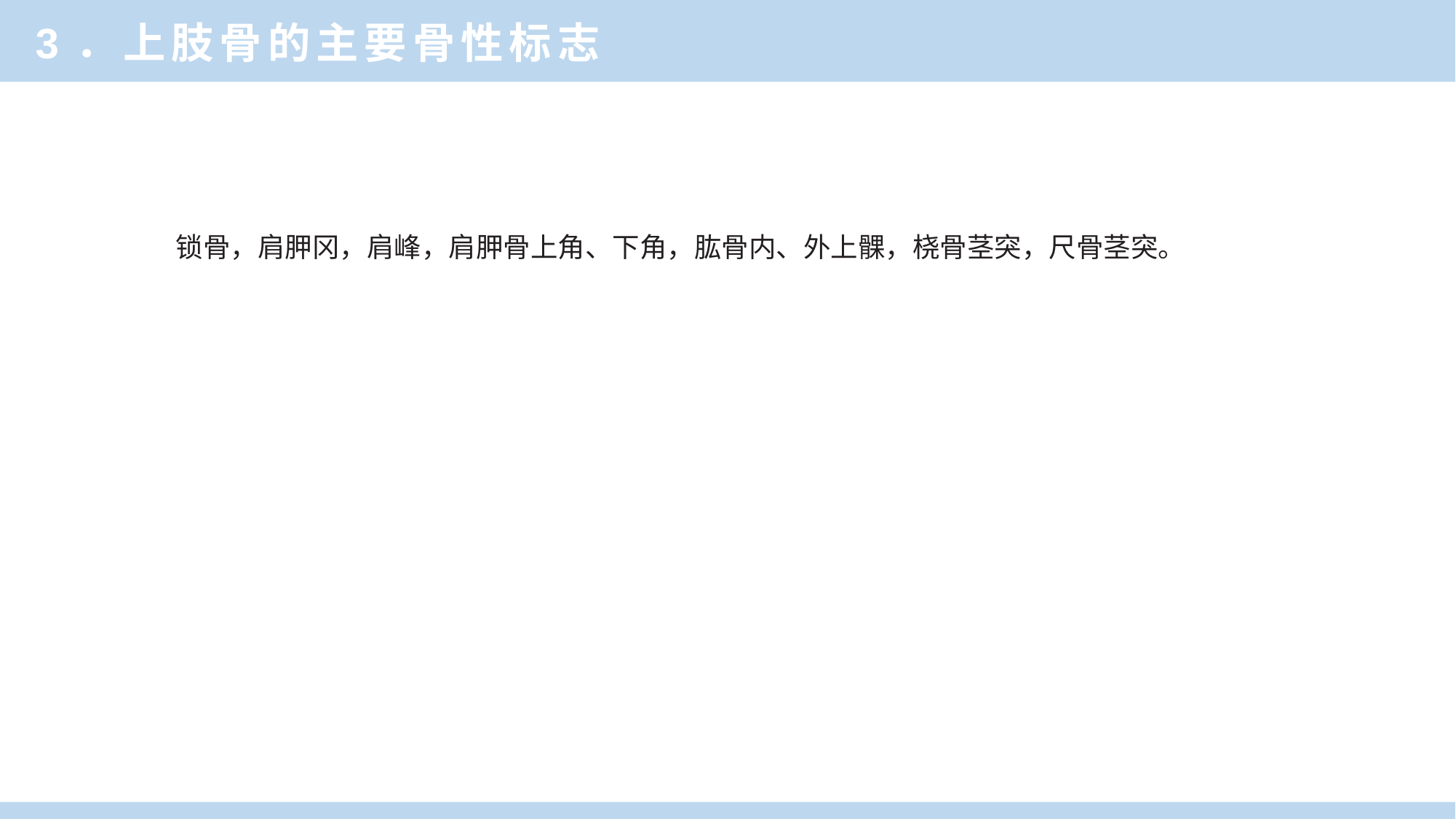

3．上肢骨的主要骨性标志

锁骨，肩胛冈，肩峰，肩胛骨上角、下角，肱骨内、外上髁，桡骨茎突，尺骨茎突。